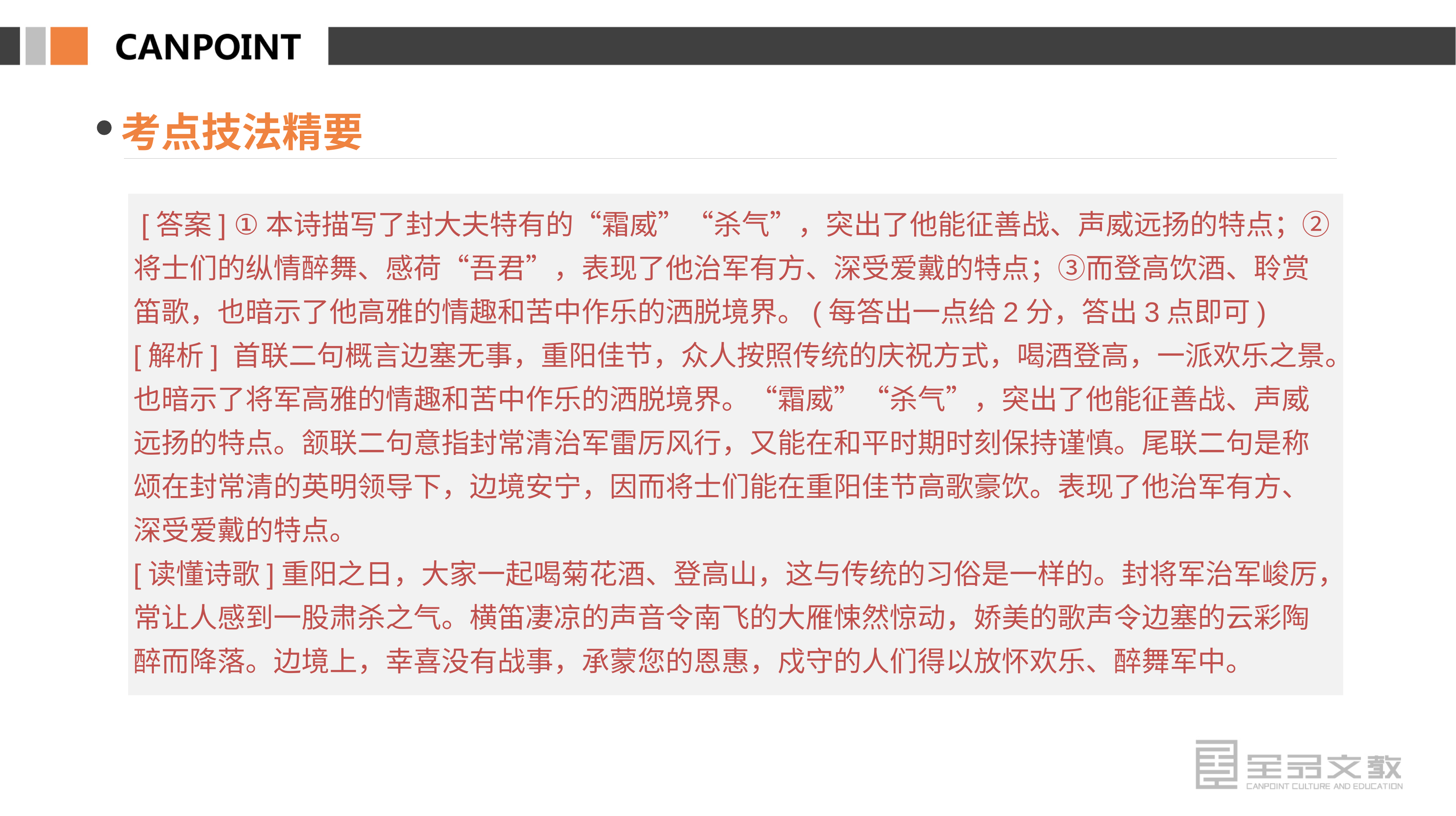

考点技法精要

 [答案] ①本诗描写了封大夫特有的“霜威”“杀气”，突出了他能征善战、声威远扬的特点；②将士们的纵情醉舞、感荷“吾君”，表现了他治军有方、深受爱戴的特点；③而登高饮酒、聆赏笛歌，也暗示了他高雅的情趣和苦中作乐的洒脱境界。(每答出一点给2分，答出3点即可)
[解析] 首联二句概言边塞无事，重阳佳节，众人按照传统的庆祝方式，喝酒登高，一派欢乐之景。也暗示了将军高雅的情趣和苦中作乐的洒脱境界。“霜威”“杀气”，突出了他能征善战、声威远扬的特点。颔联二句意指封常清治军雷厉风行，又能在和平时期时刻保持谨慎。尾联二句是称颂在封常清的英明领导下，边境安宁，因而将士们能在重阳佳节高歌豪饮。表现了他治军有方、深受爱戴的特点。
[读懂诗歌]重阳之日，大家一起喝菊花酒、登高山，这与传统的习俗是一样的。封将军治军峻厉，常让人感到一股肃杀之气。横笛凄凉的声音令南飞的大雁悚然惊动，娇美的歌声令边塞的云彩陶醉而降落。边境上，幸喜没有战事，承蒙您的恩惠，戍守的人们得以放怀欢乐、醉舞军中。